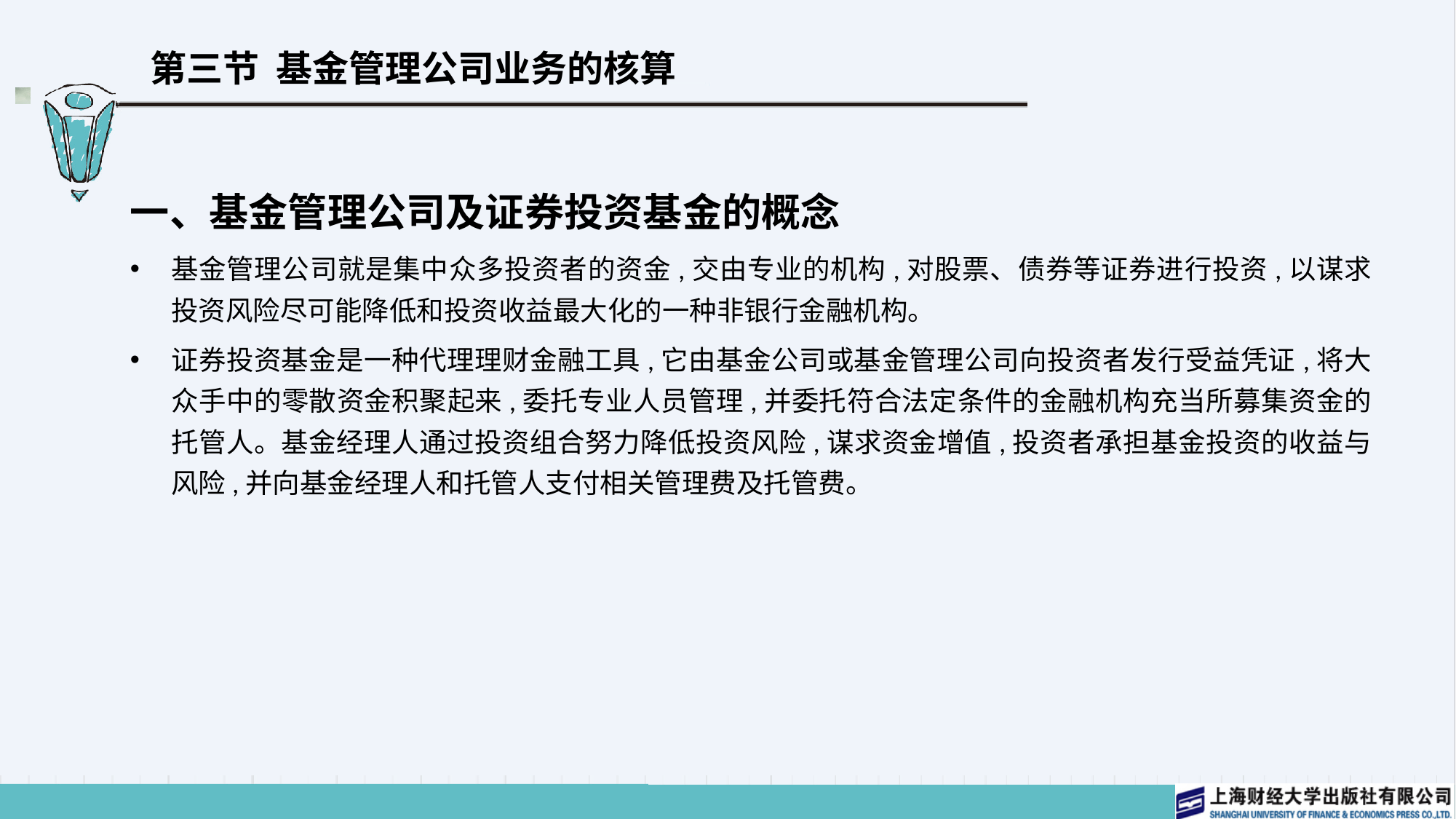

# 第三节  基金管理公司业务的核算
一、基金管理公司及证券投资基金的概念
基金管理公司就是集中众多投资者的资金,交由专业的机构,对股票、债券等证券进行投资,以谋求投资风险尽可能降低和投资收益最大化的一种非银行金融机构。
证券投资基金是一种代理理财金融工具,它由基金公司或基金管理公司向投资者发行受益凭证,将大众手中的零散资金积聚起来,委托专业人员管理,并委托符合法定条件的金融机构充当所募集资金的托管人。基金经理人通过投资组合努力降低投资风险,谋求资金增值,投资者承担基金投资的收益与风险,并向基金经理人和托管人支付相关管理费及托管费。